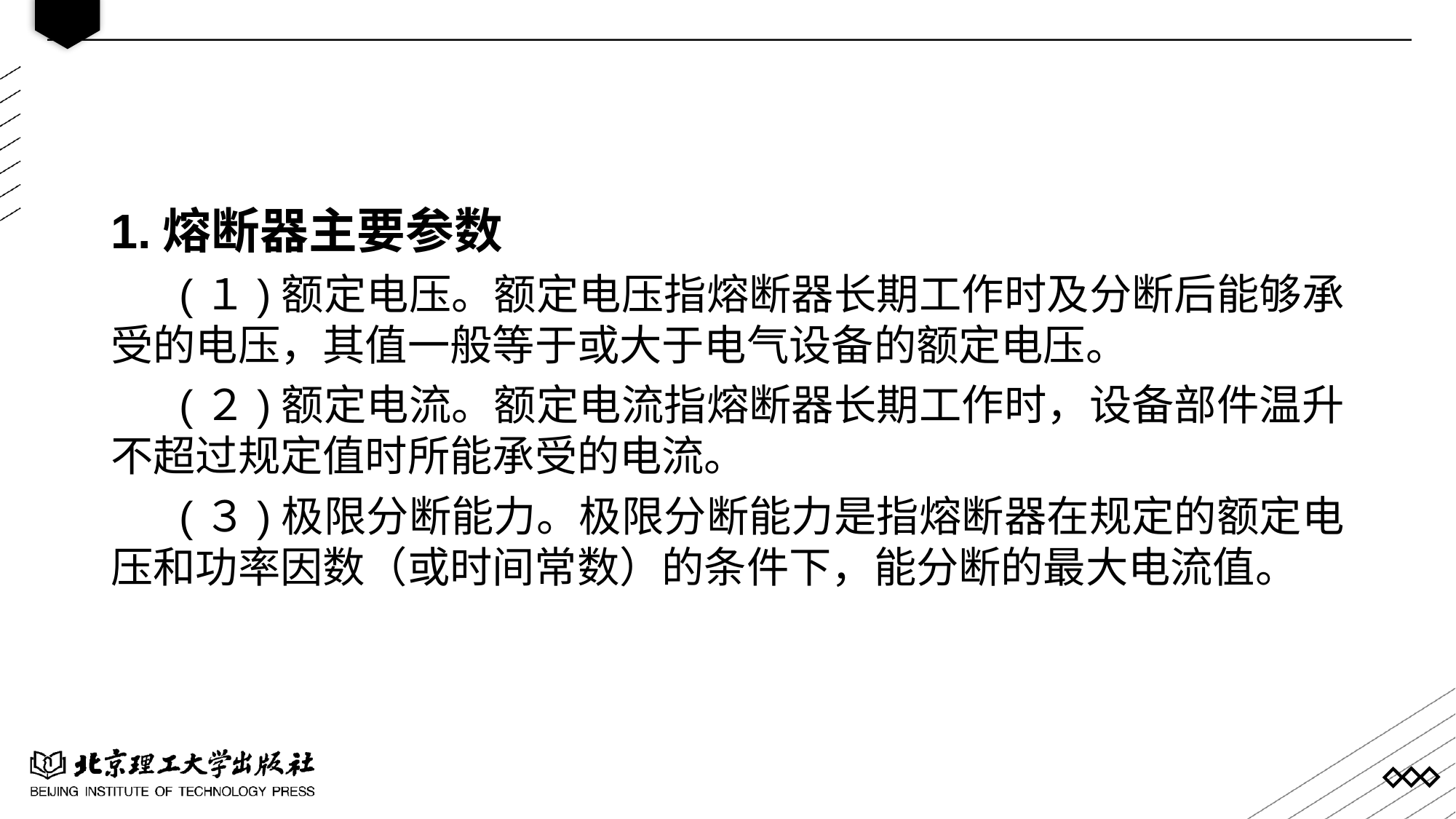

1.熔断器主要参数
(１)额定电压。额定电压指熔断器长期工作时及分断后能够承受的电压，其值一般等于或大于电气设备的额定电压。
(２)额定电流。额定电流指熔断器长期工作时，设备部件温升不超过规定值时所能承受的电流。
(３)极限分断能力。极限分断能力是指熔断器在规定的额定电压和功率因数（或时间常数）的条件下，能分断的最大电流值。